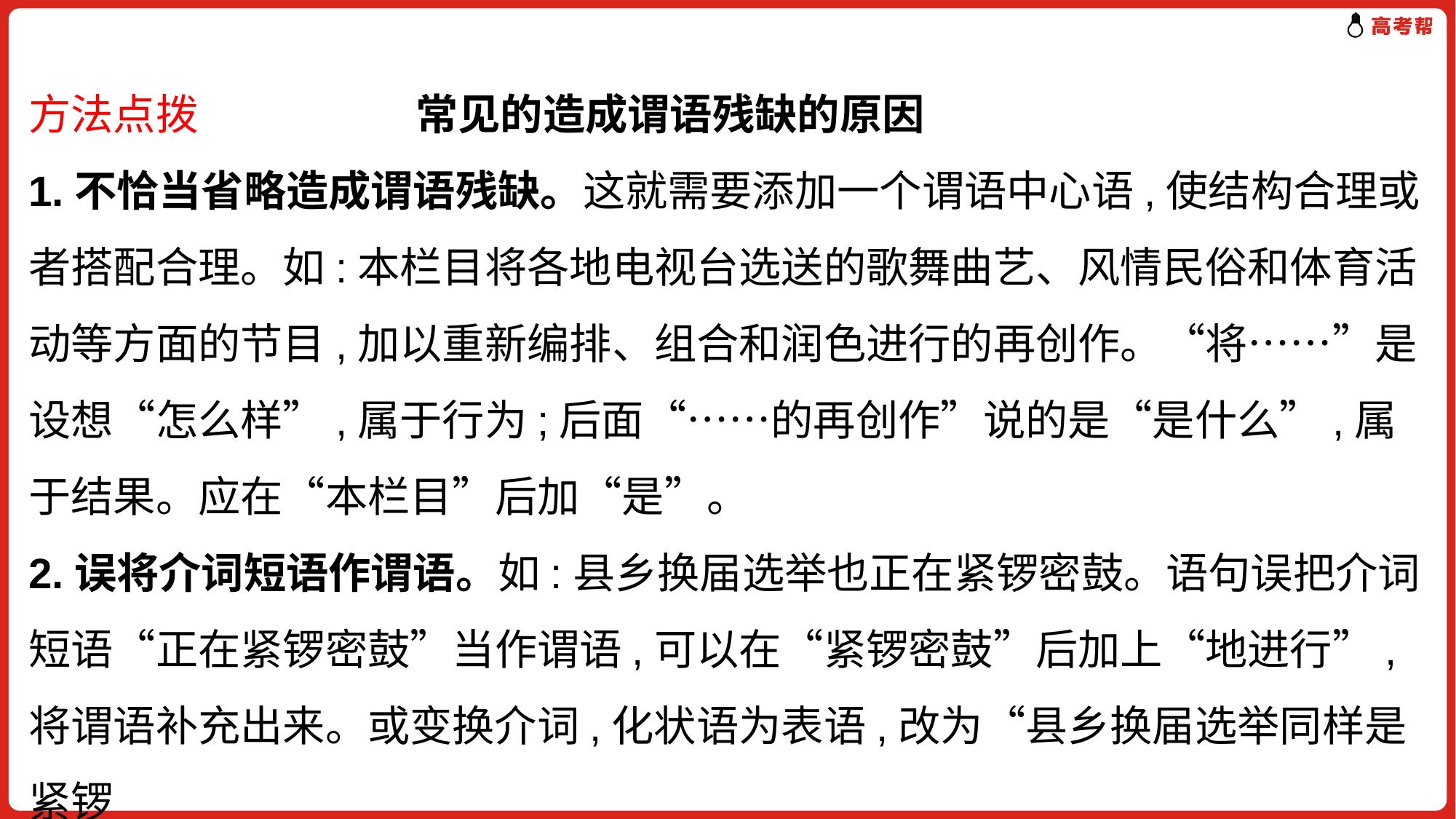

方法点拨                       常见的造成谓语残缺的原因
1.不恰当省略造成谓语残缺。这就需要添加一个谓语中心语,使结构合理或
者搭配合理。如:本栏目将各地电视台选送的歌舞曲艺、风情民俗和体育活动等方面的节目,加以重新编排、组合和润色进行的再创作。“将……”是设想“怎么样”,属于行为;后面“……的再创作”说的是“是什么”,属于结果。应在“本栏目”后加“是”。
2.误将介词短语作谓语。如:县乡换届选举也正在紧锣密鼓。语句误把介词短语“正在紧锣密鼓”当作谓语,可以在“紧锣密鼓”后加上“地进行”,将谓语补充出来。或变换介词,化状语为表语,改为“县乡换届选举同样是紧锣